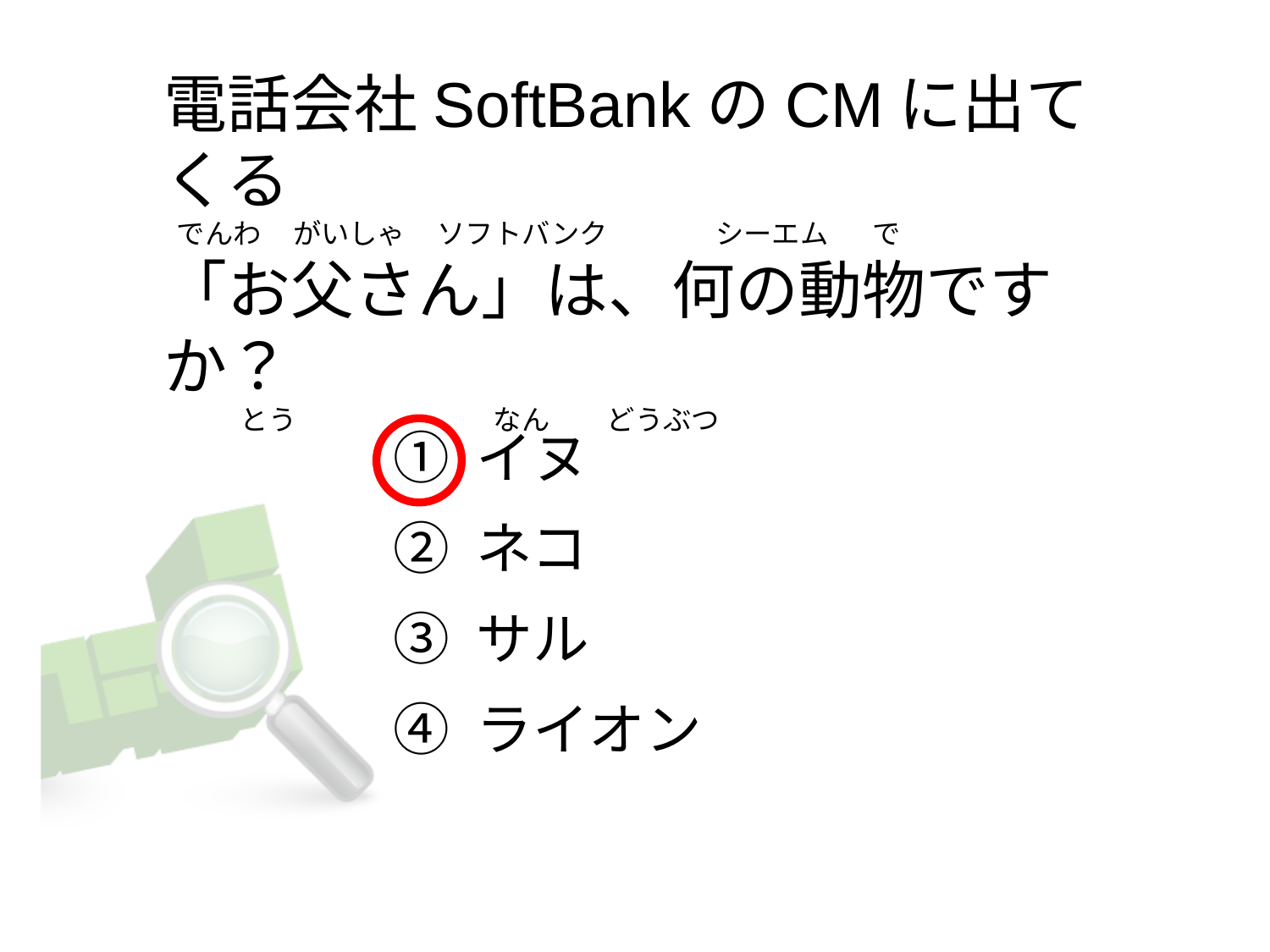

# 電話会社SoftBankのCMに出てくる   でんわ     がいしゃ     ソフトバンク                 シーエム       で 「お父さん」は、何の動物ですか？             とう                               なん         どうぶつ
① イヌ
② ネコ
③ サル
④ ライオン